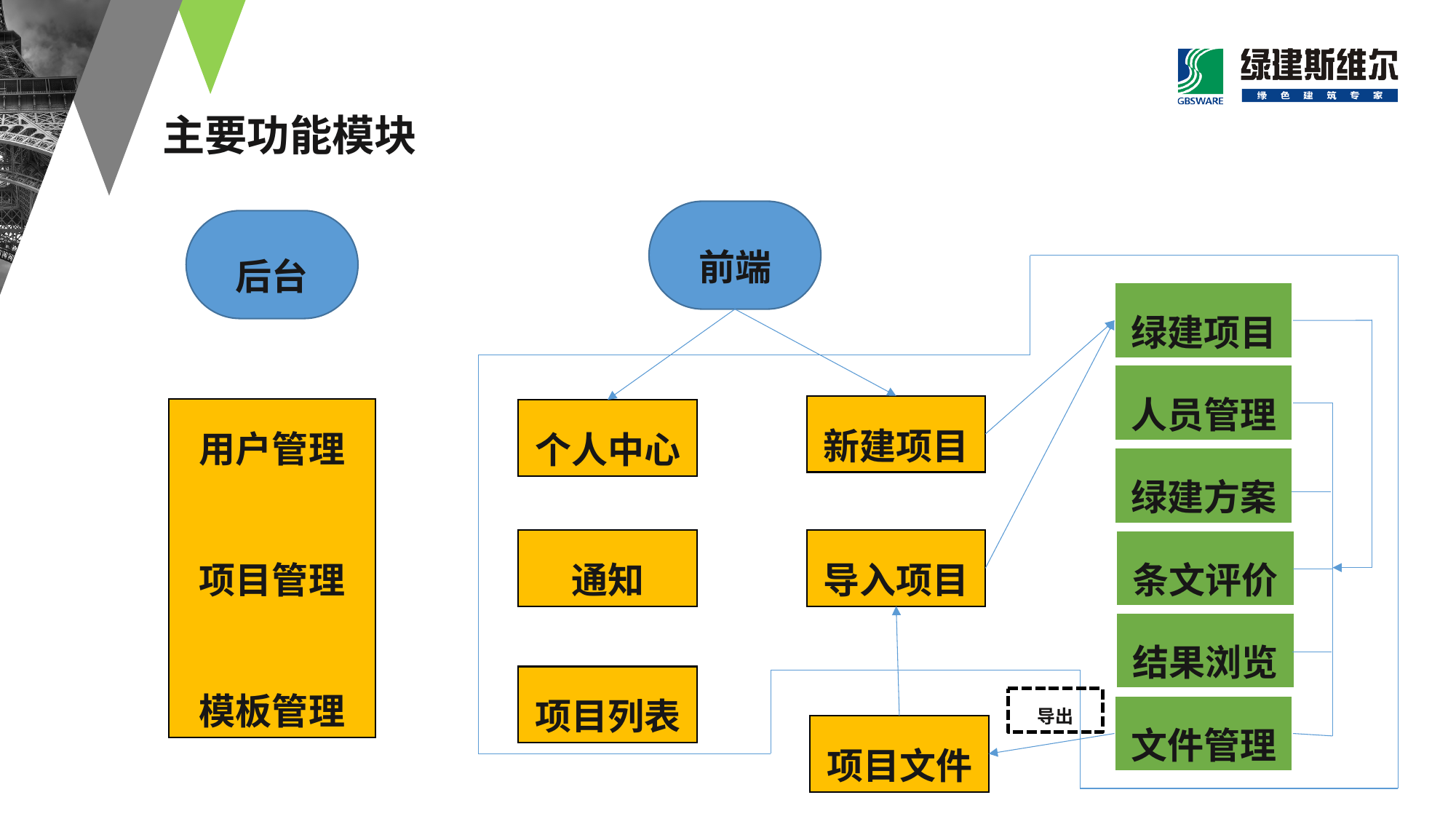

# 主要功能模块
前端
后台
绿建项目
人员管理
用户管理

项目管理

模板管理
个人中心
新建项目
绿建方案
通知
导入项目
条文评价
结果浏览
项目列表
导出
文件管理
项目文件